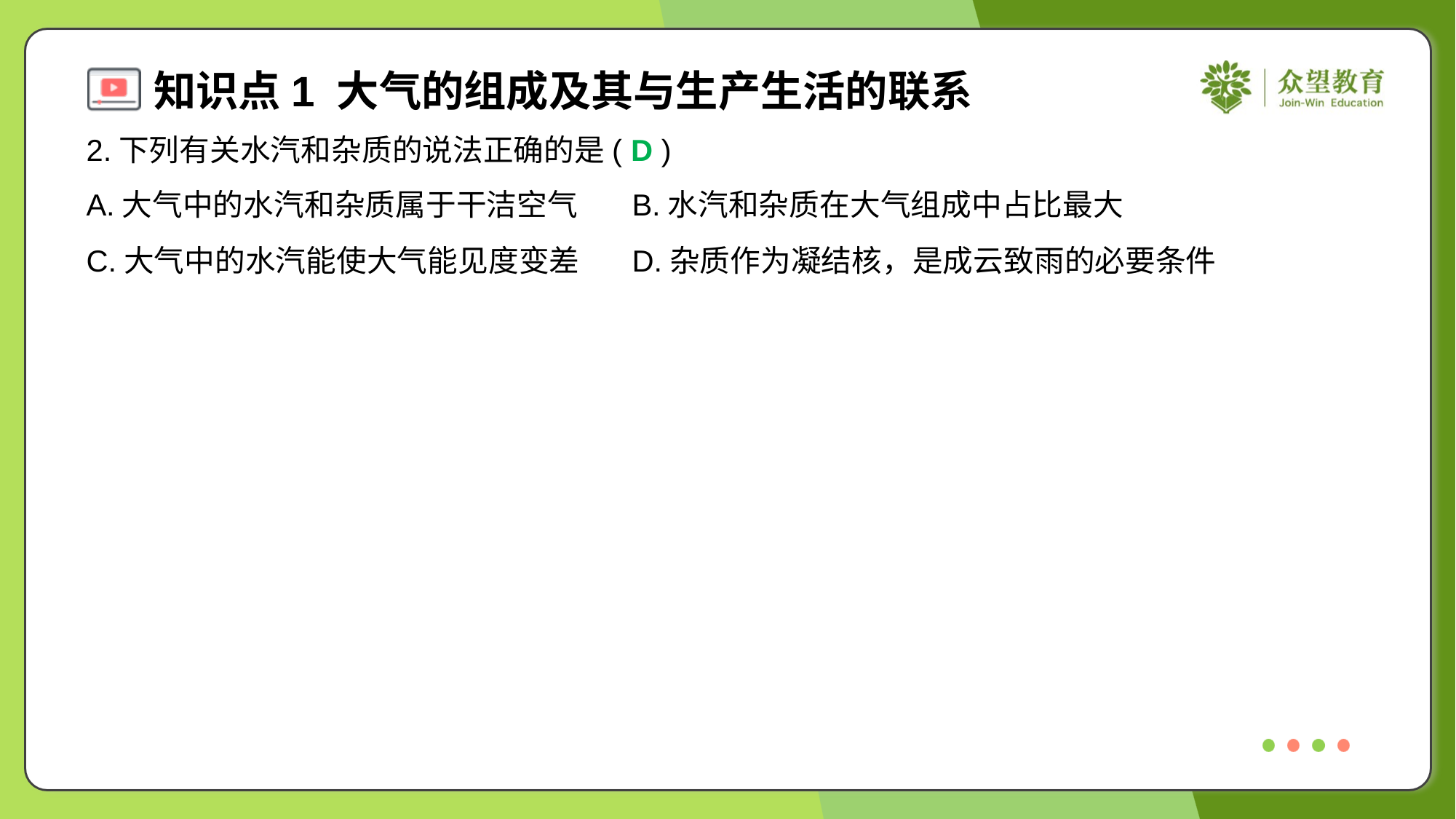

2.下列有关水汽和杂质的说法正确的是(     )
D
A.大气中的水汽和杂质属于干洁空气	B.水汽和杂质在大气组成中占比最大
C.大气中的水汽能使大气能见度变差	D.杂质作为凝结核，是成云致雨的必要条件